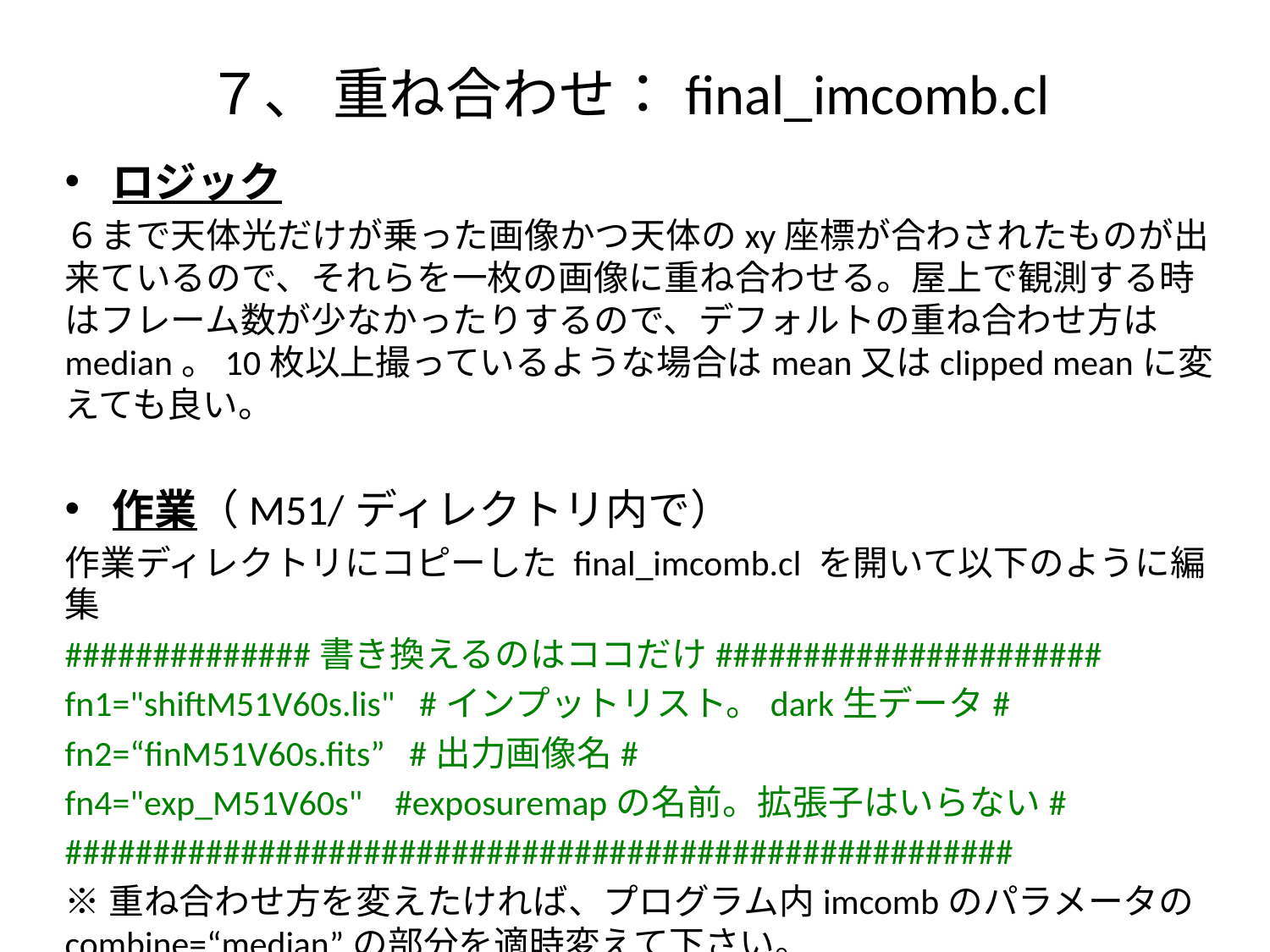

# ７、 重ね合わせ：final_imcomb.cl
ロジック
６まで天体光だけが乗った画像かつ天体のxy座標が合わされたものが出来ているので、それらを一枚の画像に重ね合わせる。屋上で観測する時はフレーム数が少なかったりするので、デフォルトの重ね合わせ方はmedian。10枚以上撮っているような場合はmean又はclipped meanに変えても良い。

作業（M51/ディレクトリ内で）
作業ディレクトリにコピーした final_imcomb.cl を開いて以下のように編集
##############書き換えるのはココだけ######################
fn1="shiftM51V60s.lis"   #インプットリスト。dark生データ#
fn2=“finM51V60s.fits”   #出力画像名#
fn4="exp_M51V60s"    #exposuremapの名前。拡張子はいらない#
######################################################
※重ね合わせ方を変えたければ、プログラム内imcombのパラメータのcombine=“median”の部分を適時変えて下さい。